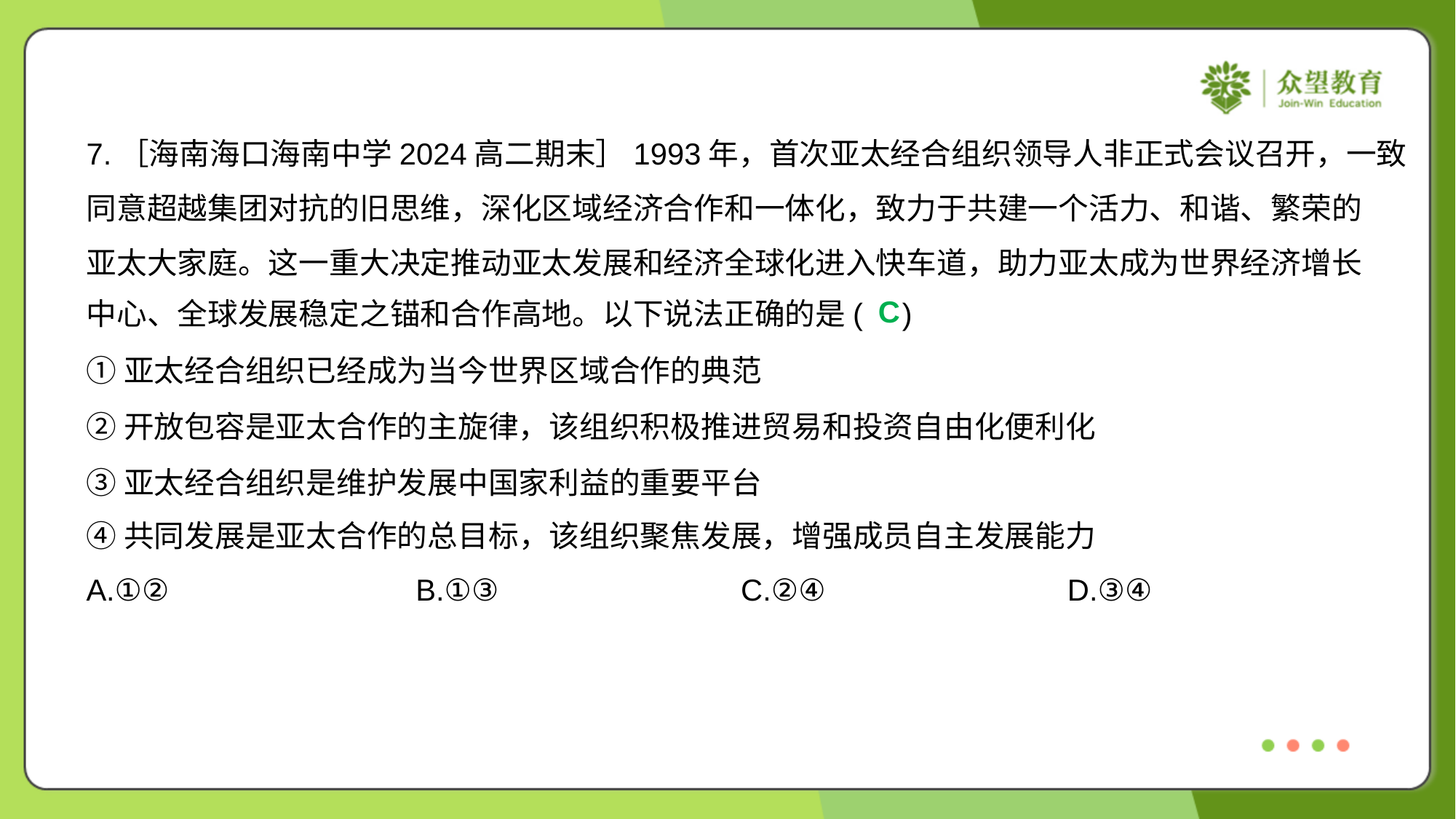

7.［海南海口海南中学2024高二期末］1993年，首次亚太经合组织领导人非正式会议召开，一致
同意超越集团对抗的旧思维，深化区域经济合作和一体化，致力于共建一个活力、和谐、繁荣的
亚太大家庭。这一重大决定推动亚太发展和经济全球化进入快车道，助力亚太成为世界经济增长
中心、全球发展稳定之锚和合作高地。以下说法正确的是(     )
C
①亚太经合组织已经成为当今世界区域合作的典范
②开放包容是亚太合作的主旋律，该组织积极推进贸易和投资自由化便利化
③亚太经合组织是维护发展中国家利益的重要平台
④共同发展是亚太合作的总目标，该组织聚焦发展，增强成员自主发展能力
A.①②	B.①③	C.②④	D.③④